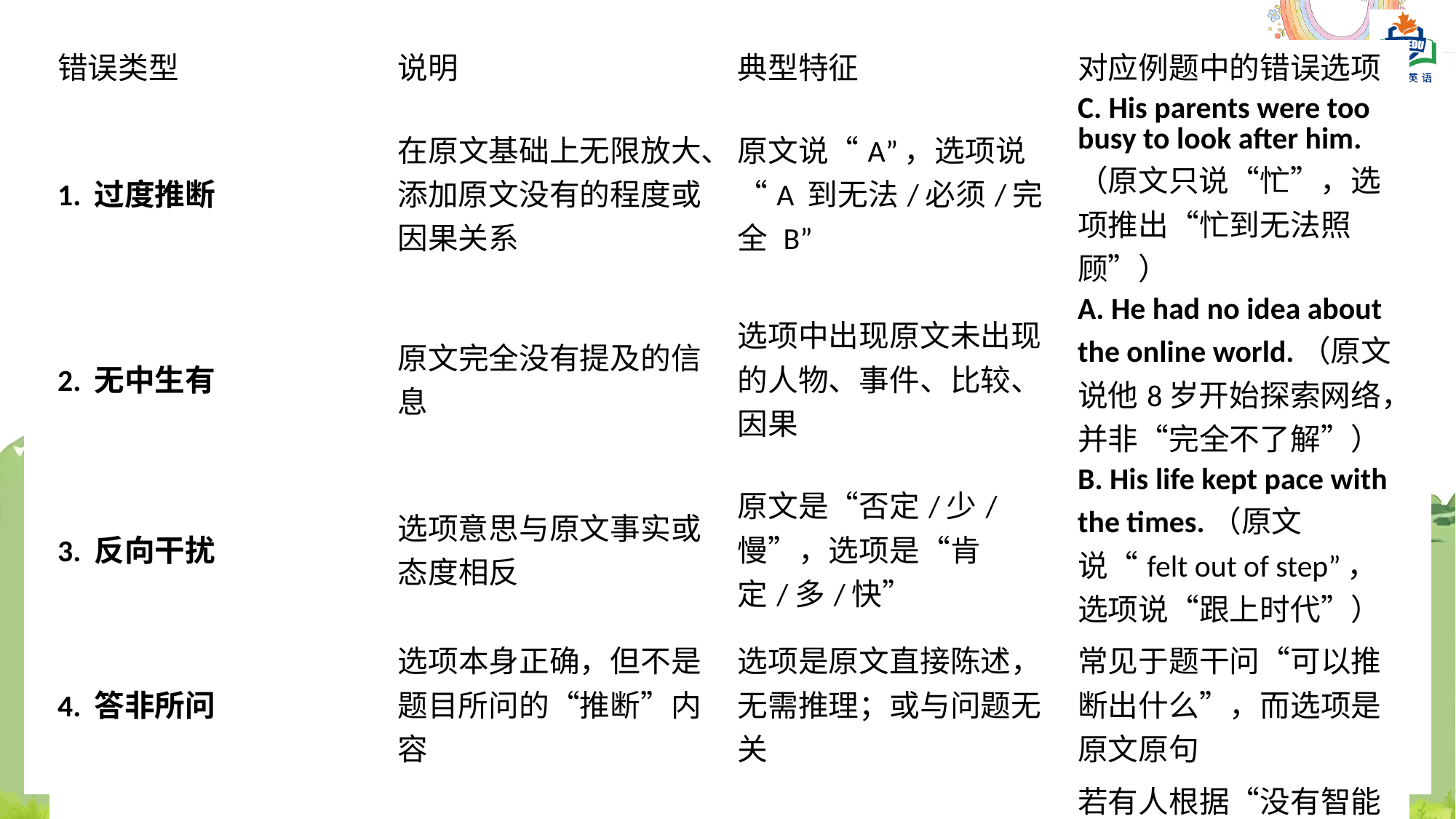

| 错误类型 | 说明 | 典型特征 | 对应例题中的错误选项 |
| --- | --- | --- | --- |
| 1. 过度推断 | 在原文基础上无限放大、添加原文没有的程度或因果关系 | 原文说“A”，选项说“A 到无法/必须/完全 B” | C. His parents were too busy to look after him.（原文只说“忙”，选项推出“忙到无法照顾”） |
| 2. 无中生有 | 原文完全没有提及的信息 | 选项中出现原文未出现的人物、事件、比较、因果 | A. He had no idea about the online world.（原文说他8岁开始探索网络，并非“完全不了解”） |
| 3. 反向干扰 | 选项意思与原文事实或态度相反 | 原文是“否定/少/慢”，选项是“肯定/多/快” | B. His life kept pace with the times.（原文说“felt out of step”，选项说“跟上时代”） |
| 4. 答非所问 | 选项本身正确，但不是题目所问的“推断”内容 | 选项是原文直接陈述，无需推理；或与问题无关 | 常见于题干问“可以推断出什么”，而选项是原文原句 |
| 5. 片面推断 | 用原文某一细节推出一个绝对化的结论 | 忽略其他细节，以偏概全 | 若有人根据“没有智能手机”就推断“他完全不懂科技”，就属于此类 |